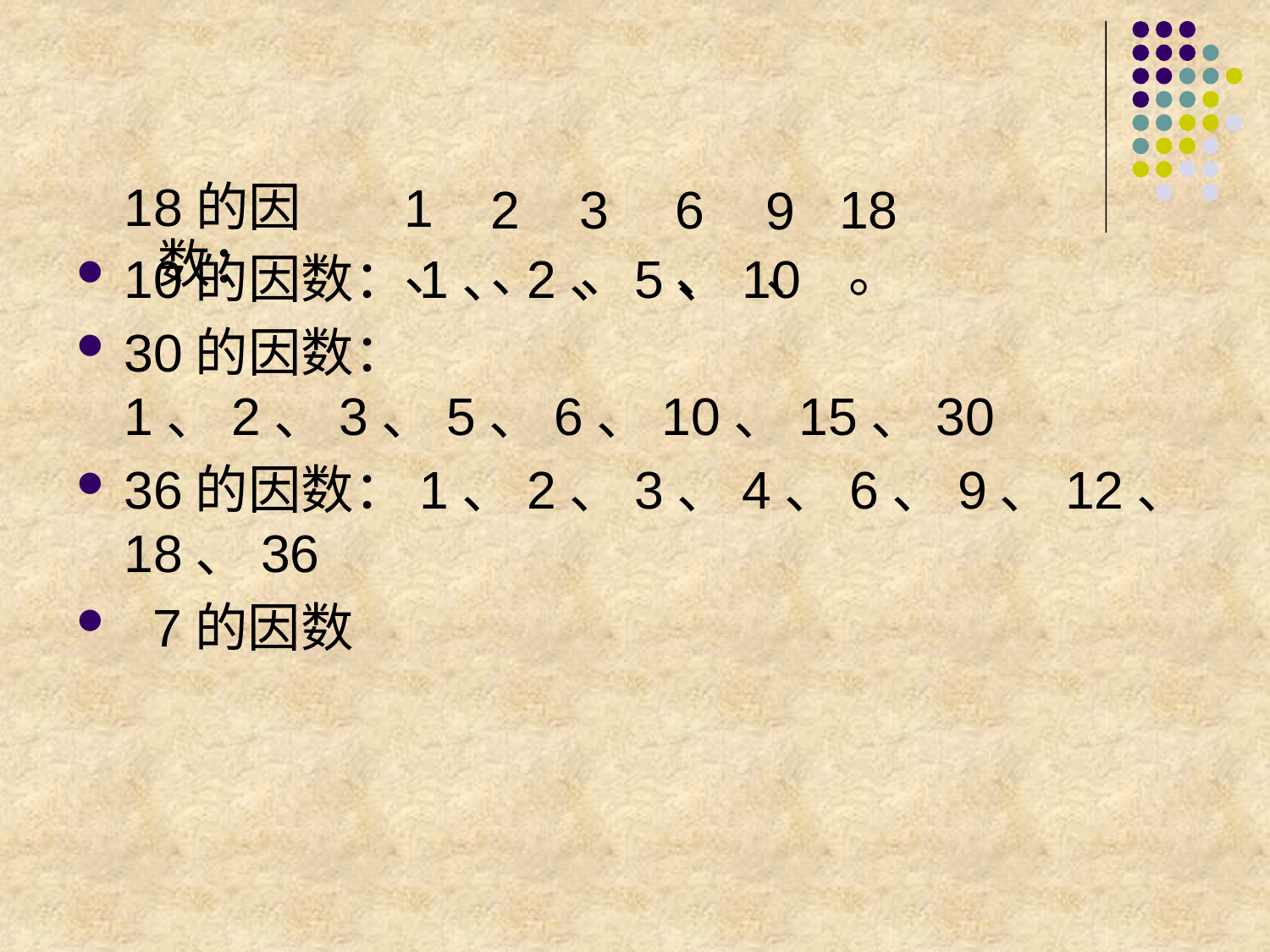

10的因数：1、2、5、10
30的因数：1、2、3、5、6、10、15、30
36的因数：1、2、3、4、6、9、12、18、36
  7的因数
1、
2、
3、
6、
18。
9、
 18的因数：